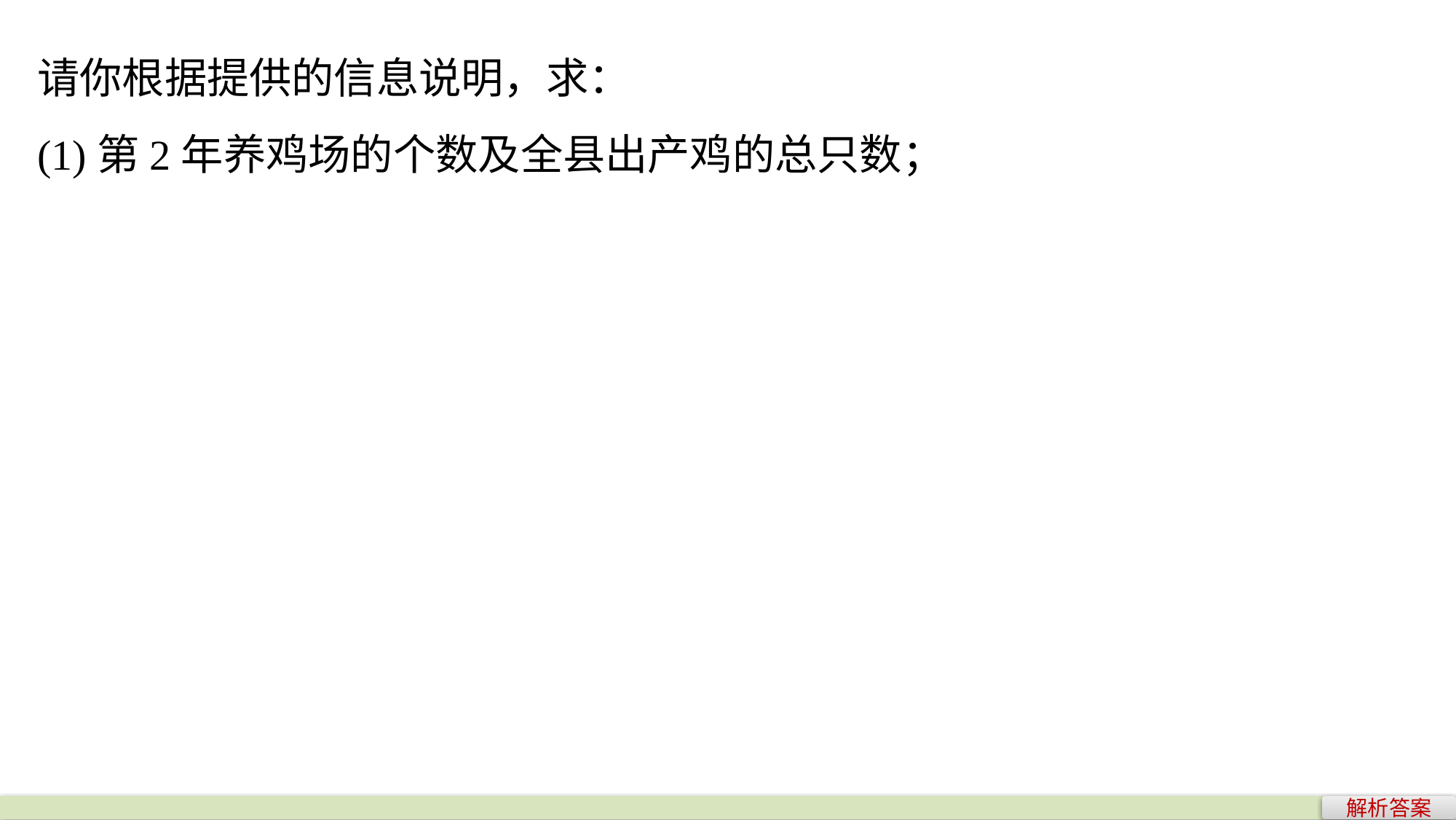

请你根据提供的信息说明，求：
(1)第2年养鸡场的个数及全县出产鸡的总只数；
解析答案